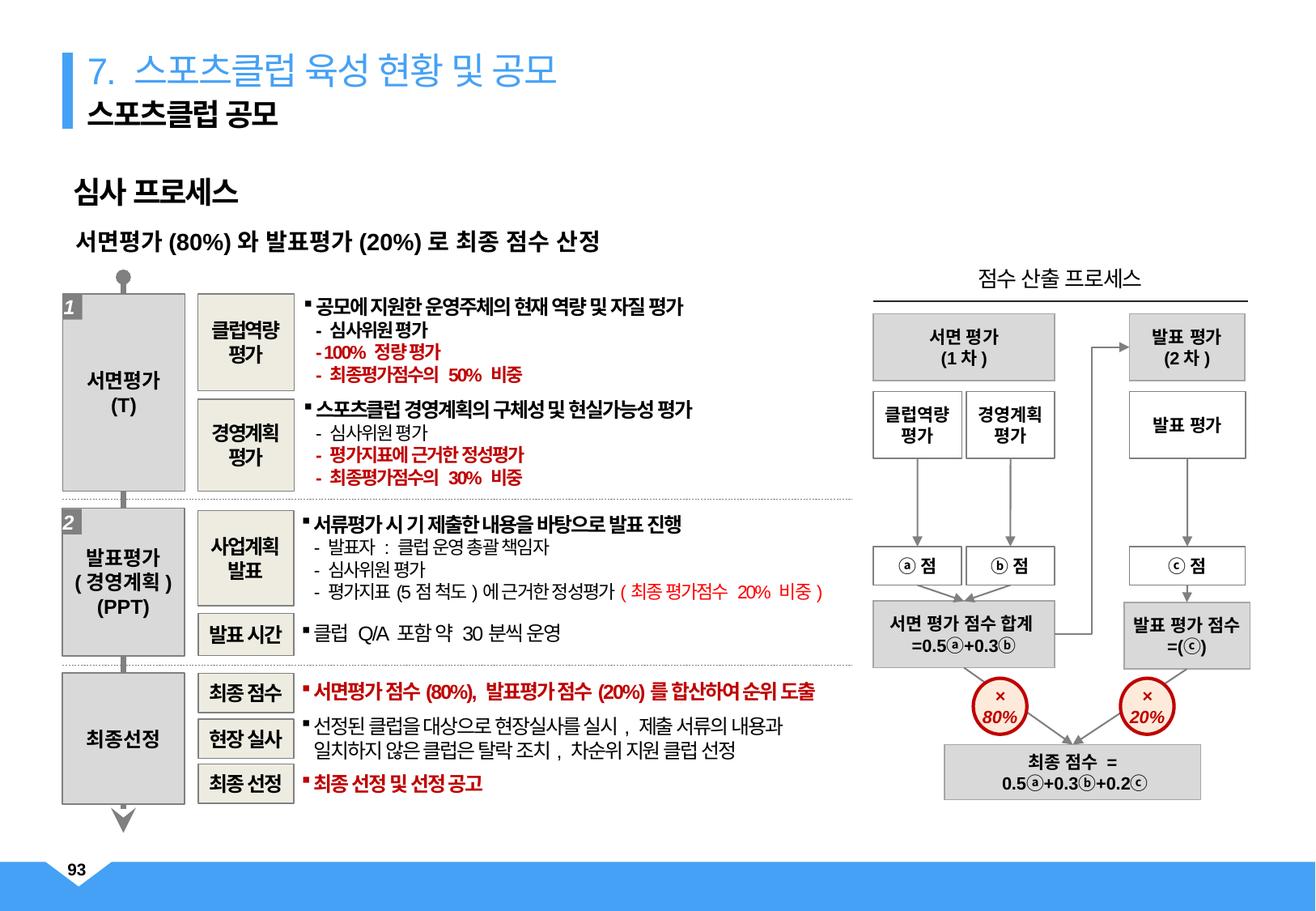

스포츠클럽 공모
7. 스포츠클럽 육성 현황 및 공모
심사 프로세스
서면평가(80%)와 발표평가(20%)로 최종 점수 산정
점수 산출 프로세스
공모에 지원한 운영주체의 현재 역량 및 자질 평가
- 심사위원 평가
- 100% 정량 평가
- 최종평가점수의 50% 비중
클럽역량
평가
서면평가
(T)
1
스포츠클럽 경영계획의 구체성 및 현실가능성 평가
- 심사위원 평가
- 평가지표에 근거한 정성평가
- 최종평가점수의 30% 비중
경영계획
평가
서류평가 시 기 제출한 내용을 바탕으로 발표 진행
- 발표자 : 클럽 운영 총괄 책임자
- 심사위원 평가
- 평가지표(5점 척도)에 근거한 정성평가(최종 평가점수 20% 비중)
발표평가
(경영계획)
(PPT)
2
사업계획
발표
발표 시간
클럽 Q/A 포함 약 30분씩 운영
서면 평가
(1차)
발표 평가
(2차)
클럽역량
평가
경영계획
평가
발표 평가
ⓐ점
ⓑ점
ⓒ점
서면 평가 점수 합계
=0.5ⓐ+0.3ⓑ
발표 평가 점수 =(ⓒ)
× 80%
× 20%
최종 점수 =
 0.5ⓐ+0.3ⓑ+0.2ⓒ
최종선정
최종 점수
서면평가 점수(80%), 발표평가 점수(20%)를 합산하여 순위 도출
선정된 클럽을 대상으로 현장실사를 실시, 제출 서류의 내용과 일치하지 않은 클럽은 탈락 조치, 차순위 지원 클럽 선정
현장 실사
최종 선정
최종 선정 및 선정 공고